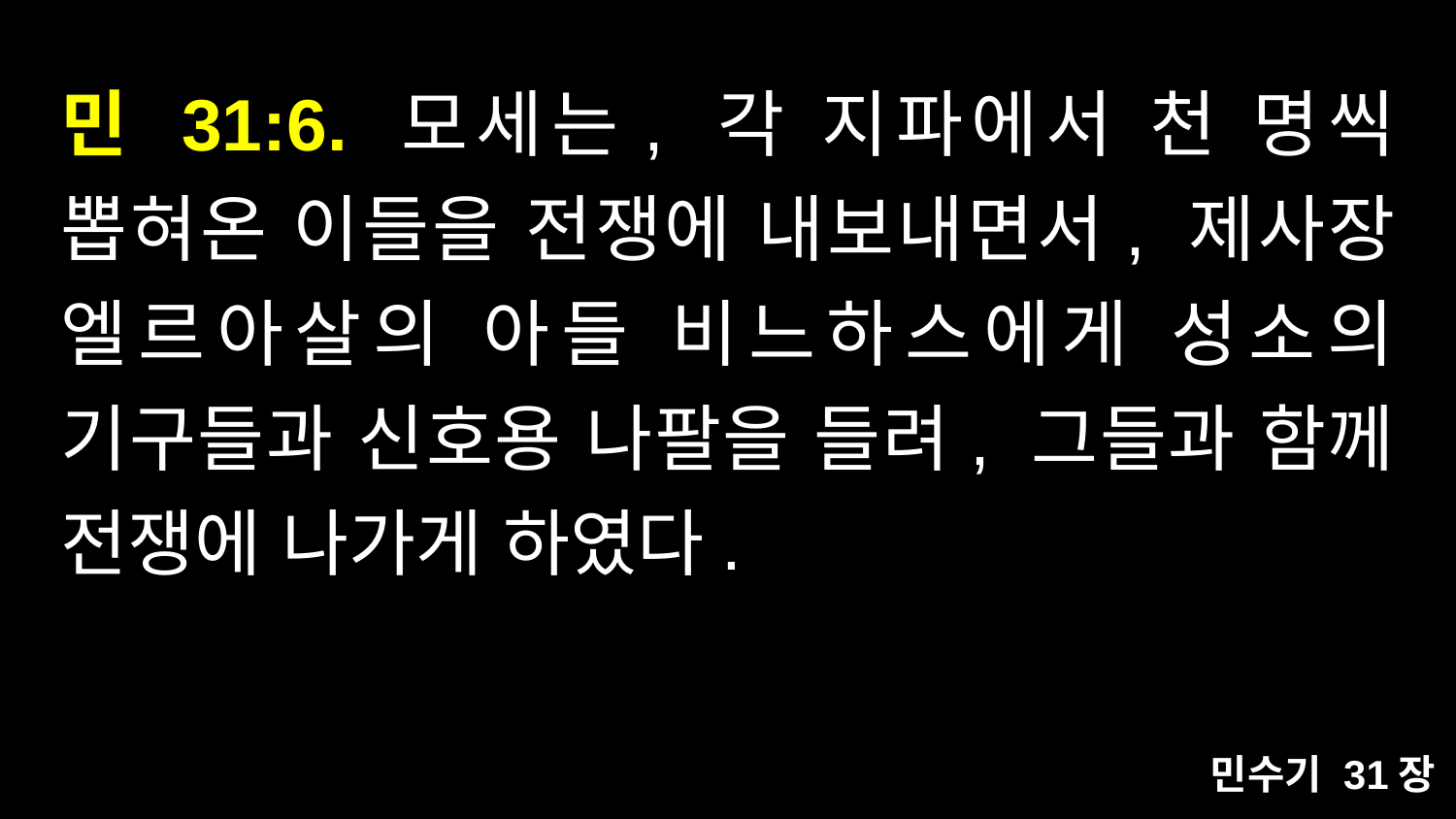

# 민 31:6. 모세는, 각 지파에서 천 명씩 뽑혀온 이들을 전쟁에 내보내면서, 제사장 엘르아살의 아들 비느하스에게 성소의 기구들과 신호용 나팔을 들려, 그들과 함께 전쟁에 나가게 하였다.
민수기 31장